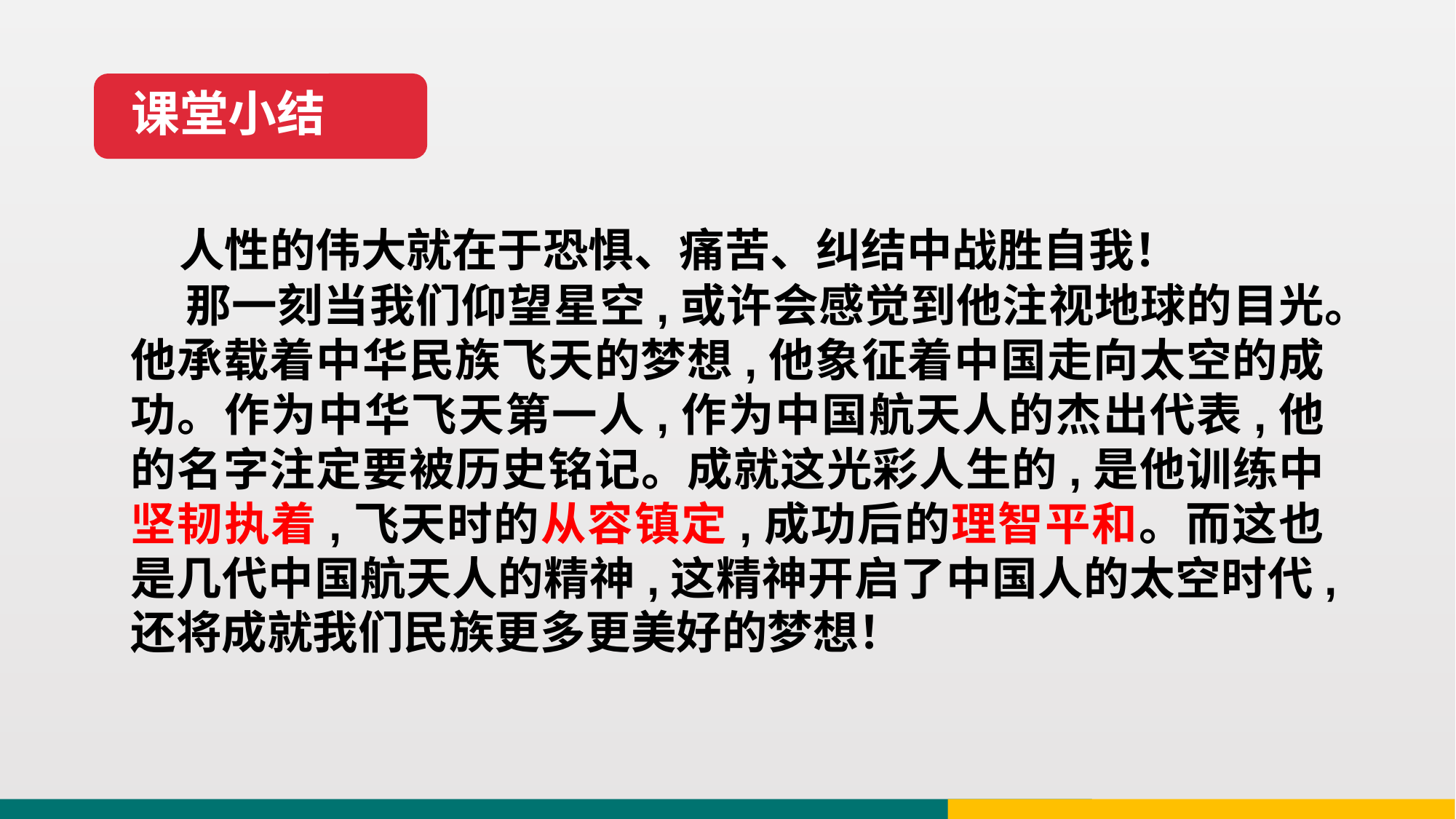

课堂小结
    人性的伟大就在于恐惧、痛苦、纠结中战胜自我！
    那一刻当我们仰望星空,或许会感觉到他注视地球的目光。他承载着中华民族飞天的梦想,他象征着中国走向太空的成功。作为中华飞天第一人,作为中国航天人的杰出代表,他的名字注定要被历史铭记。成就这光彩人生的,是他训练中坚韧执着,飞天时的从容镇定,成功后的理智平和。而这也是几代中国航天人的精神,这精神开启了中国人的太空时代,还将成就我们民族更多更美好的梦想！